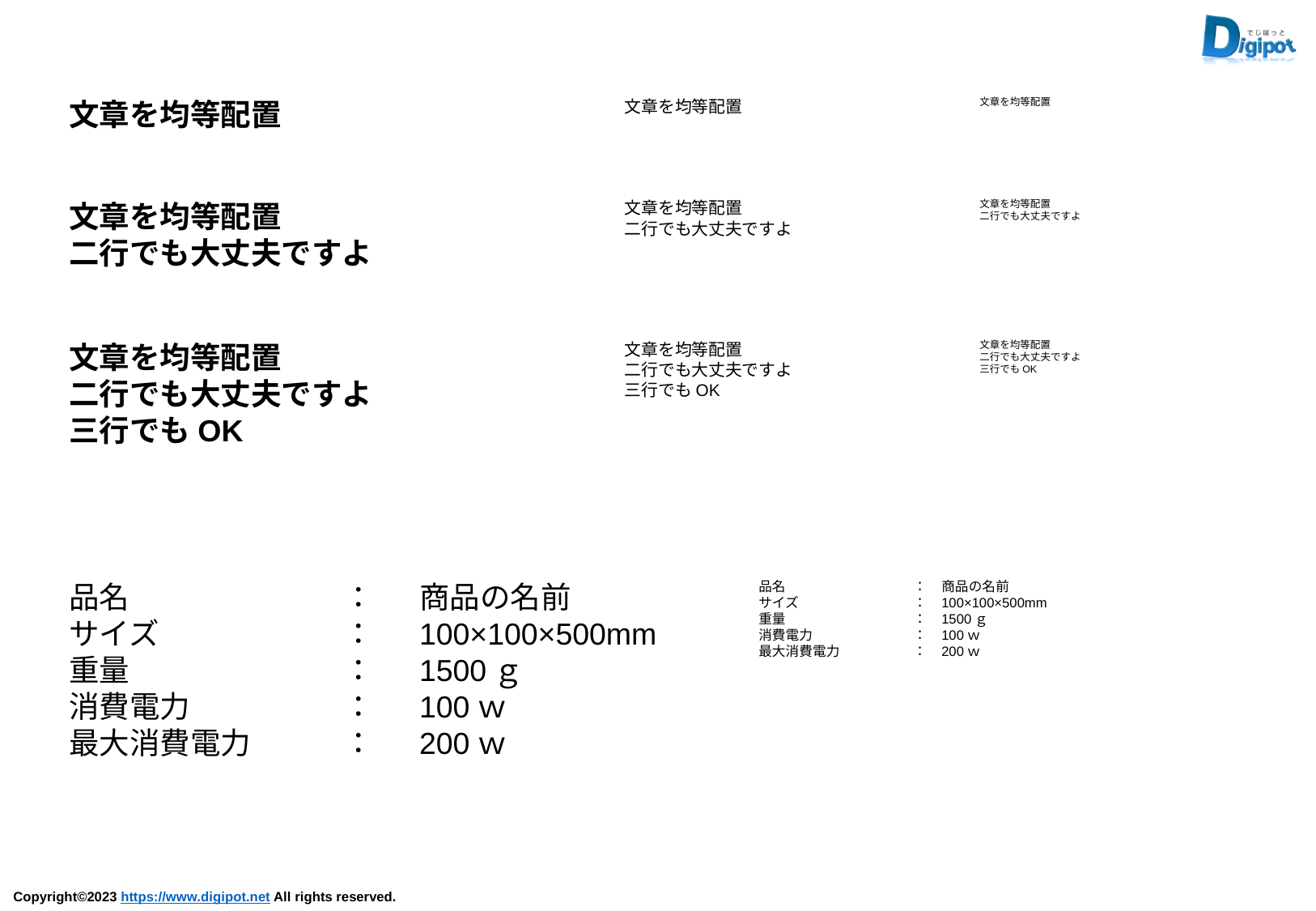

文章を均等配置
文章を均等配置
文章を均等配置
文章を均等配置
二行でも大丈夫ですよ
文章を均等配置
二行でも大丈夫ですよ
文章を均等配置
二行でも大丈夫ですよ
文章を均等配置
二行でも大丈夫ですよ
三行でもOK
文章を均等配置
二行でも大丈夫ですよ
三行でもOK
文章を均等配置
二行でも大丈夫ですよ
三行でもOK
品名
サイズ
重量
消費電力
最大消費電力
：
：
：
：
：
商品の名前
100×100×500mm
1500ｇ
100ｗ
200ｗ
品名
サイズ
重量
消費電力
最大消費電力
：
：
：
：
：
商品の名前
100×100×500mm
1500ｇ
100ｗ
200ｗ